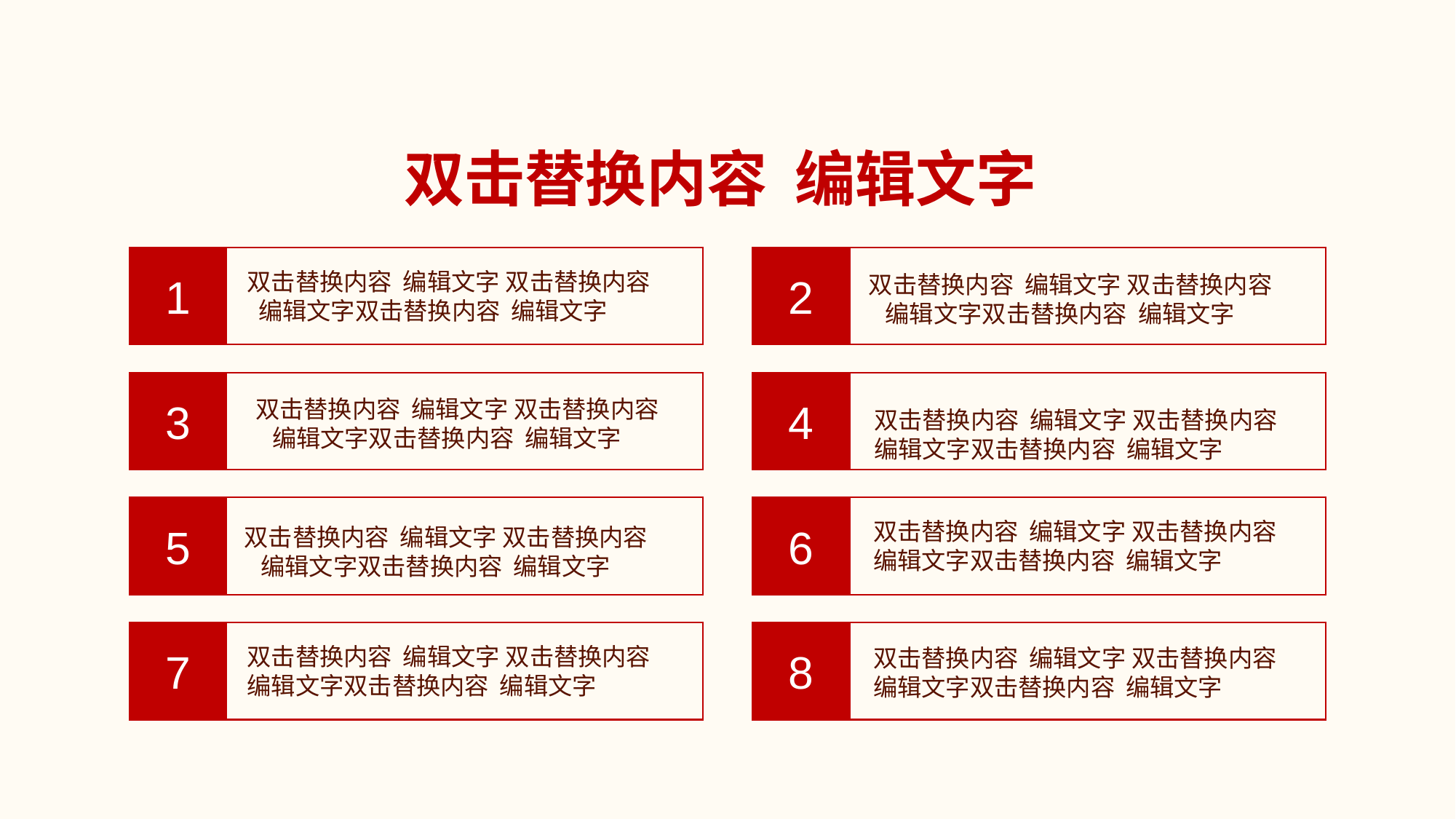

双击替换内容  编辑文字
1

双击替换内容  编辑文字 双击替换内容
 编辑文字双击替换内容  编辑文字
2

双击替换内容  编辑文字 双击替换内容
  编辑文字双击替换内容  编辑文字
3

4

双击替换内容  编辑文字 双击替换内容
  编辑文字双击替换内容  编辑文字
双击替换内容  编辑文字 双击替换内容
编辑文字双击替换内容  编辑文字
5

6

双击替换内容  编辑文字 双击替换内容
编辑文字双击替换内容  编辑文字
双击替换内容  编辑文字 双击替换内容
  编辑文字双击替换内容  编辑文字
7

8

双击替换内容  编辑文字 双击替换内容
编辑文字双击替换内容  编辑文字
双击替换内容  编辑文字 双击替换内容
编辑文字双击替换内容  编辑文字